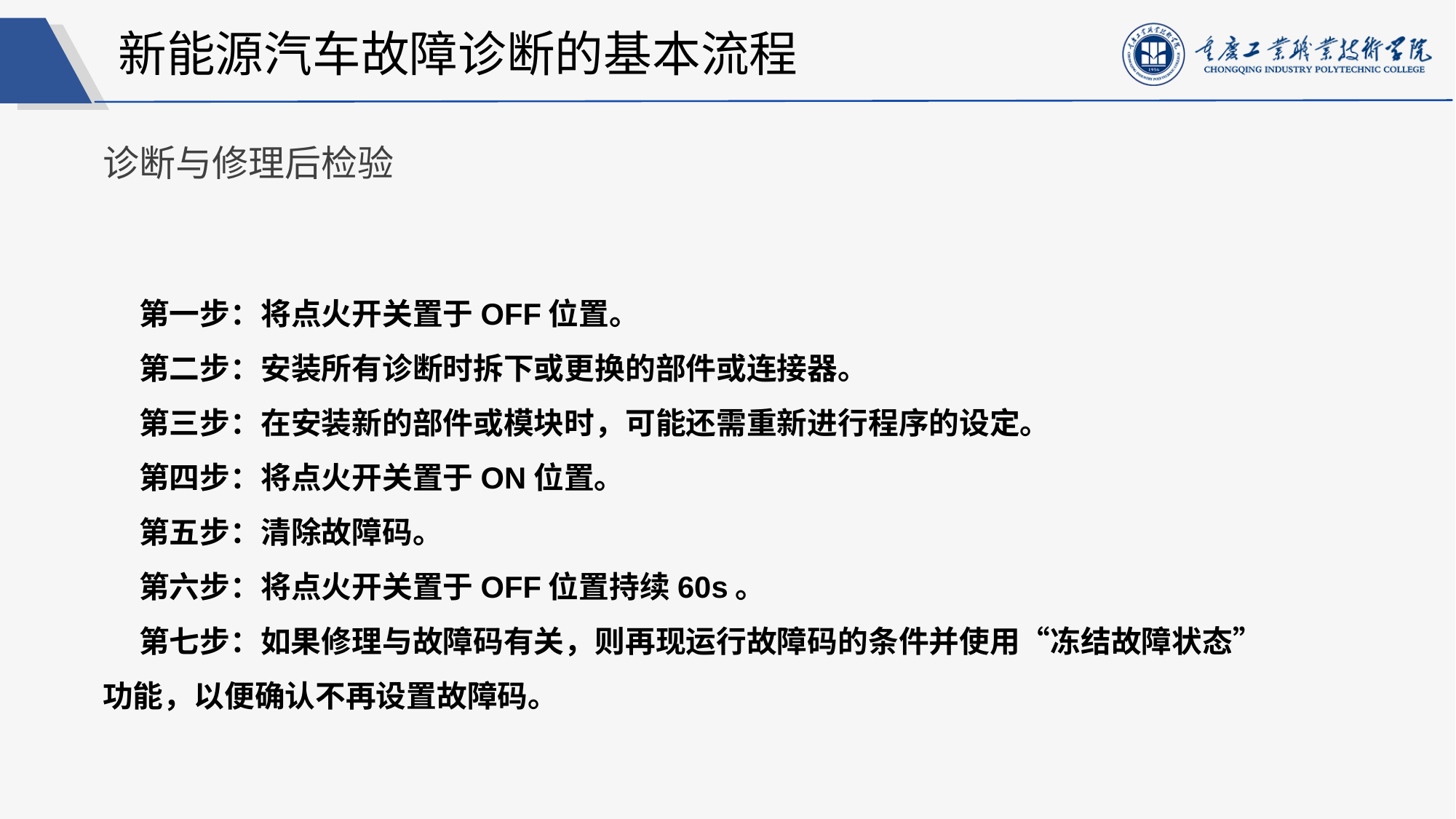

新能源汽车故障诊断的基本流程
诊断与修理后检验
第一步：将点火开关置于OFF位置。
第二步：安装所有诊断时拆下或更换的部件或连接器。
第三步：在安装新的部件或模块时，可能还需重新进行程序的设定。
第四步：将点火开关置于ON位置。
第五步：清除故障码。
第六步：将点火开关置于OFF位置持续60s。
第七步：如果修理与故障码有关，则再现运行故障码的条件并使用“冻结故障状态”功能，以便确认不再设置故障码。